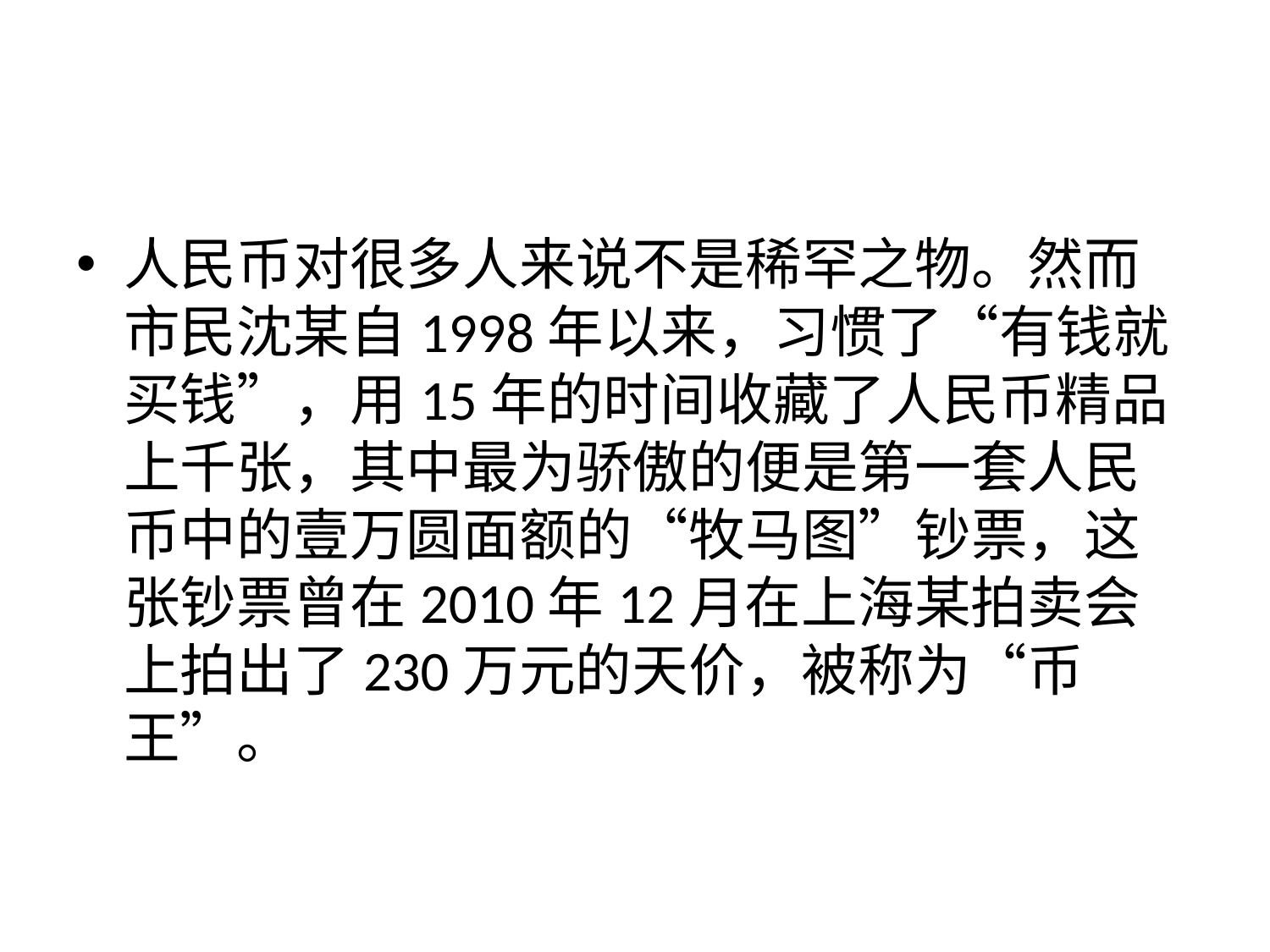

#
人民币对很多人来说不是稀罕之物。然而市民沈某自1998年以来，习惯了“有钱就买钱”，用15年的时间收藏了人民币精品上千张，其中最为骄傲的便是第一套人民币中的壹万圆面额的“牧马图”钞票，这张钞票曾在2010年12月在上海某拍卖会上拍出了230万元的天价，被称为“币王”。